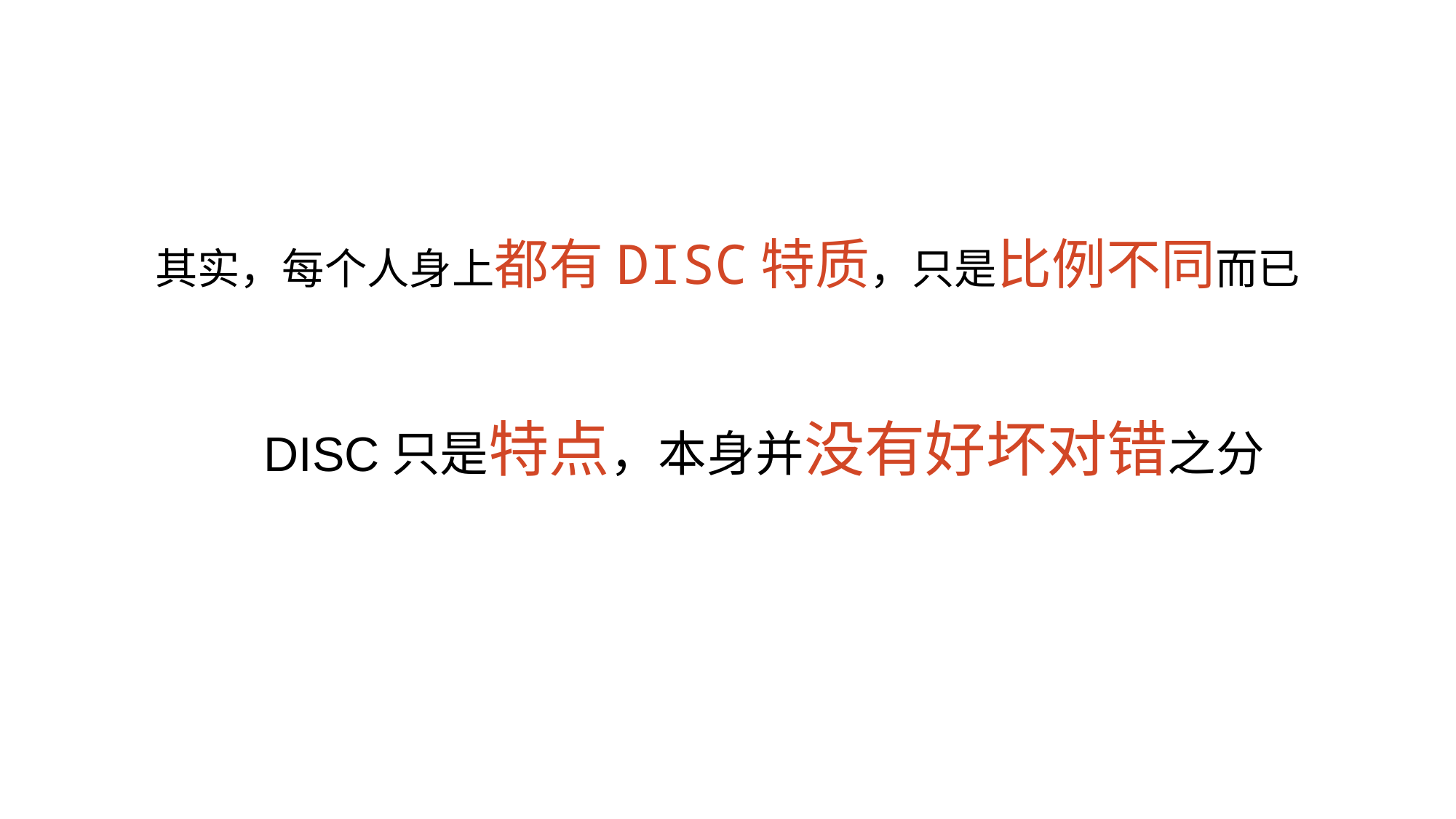

其实，每个人身上都有DISC特质，只是比例不同而已
DISC只是特点，本身并没有好坏对错之分